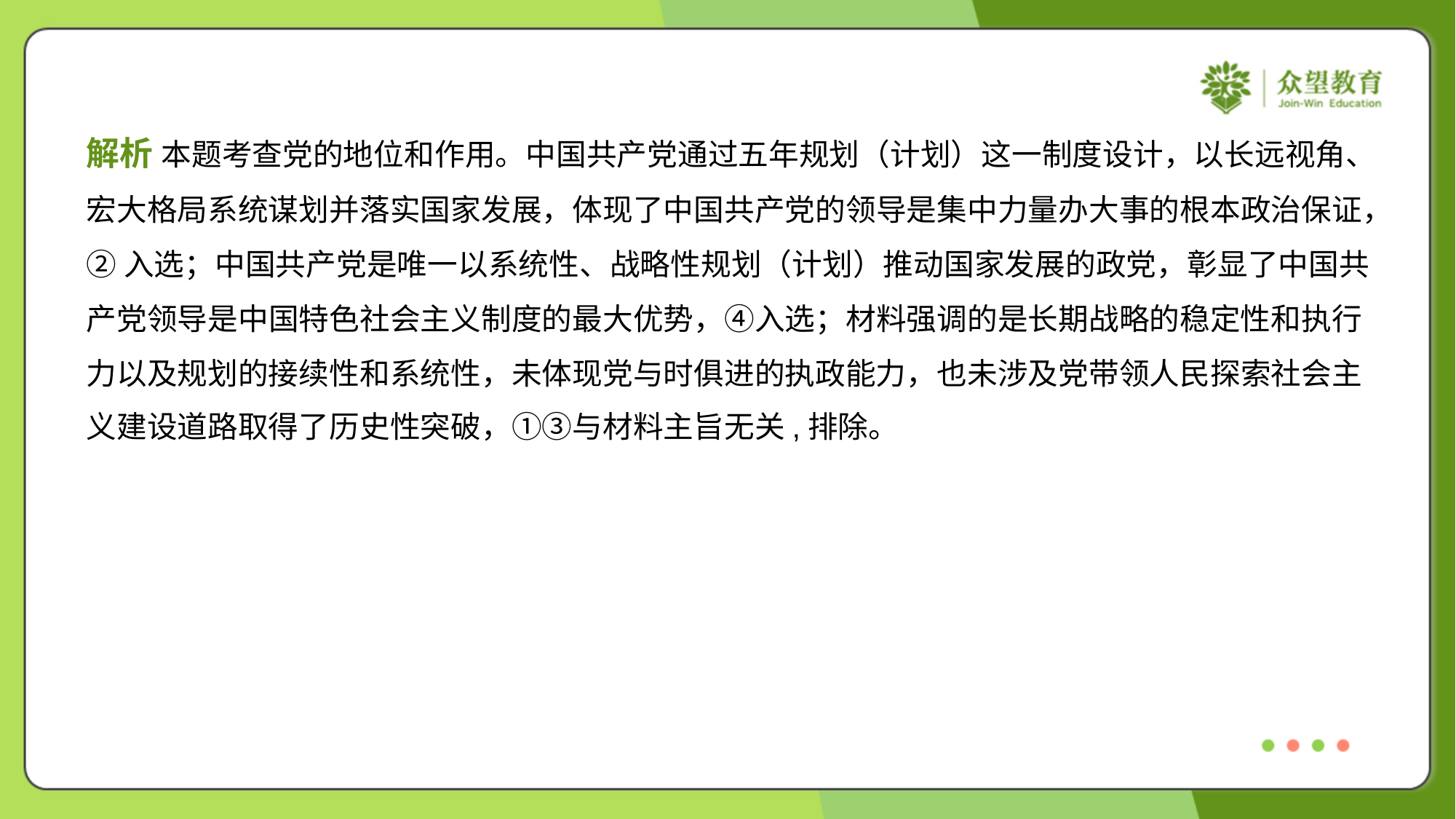

解析 本题考查党的地位和作用。中国共产党通过五年规划（计划）这一制度设计，以长远视角、
宏大格局系统谋划并落实国家发展，体现了中国共产党的领导是集中力量办大事的根本政治保证，
②入选；中国共产党是唯一以系统性、战略性规划（计划）推动国家发展的政党，彰显了中国共
产党领导是中国特色社会主义制度的最大优势，④入选；材料强调的是长期战略的稳定性和执行
力以及规划的接续性和系统性，未体现党与时俱进的执政能力，也未涉及党带领人民探索社会主
义建设道路取得了历史性突破，①③与材料主旨无关,排除。